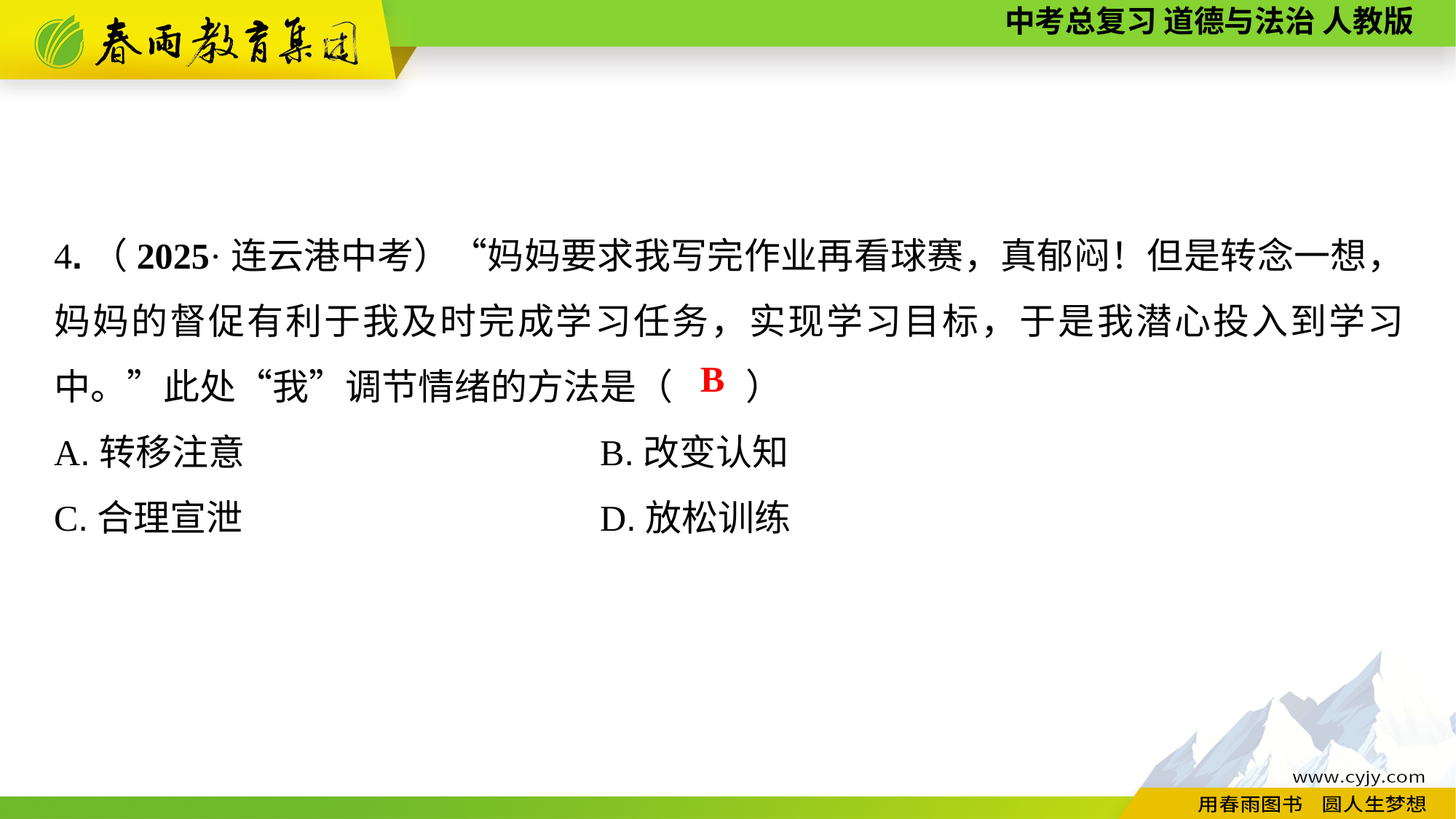

4.（2025·连云港中考）“妈妈要求我写完作业再看球赛，真郁闷！但是转念一想，妈妈的督促有利于我及时完成学习任务，实现学习目标，于是我潜心投入到学习中。”此处“我”调节情绪的方法是（　　）
A.转移注意				B.改变认知
C.合理宣泄				D.放松训练
B